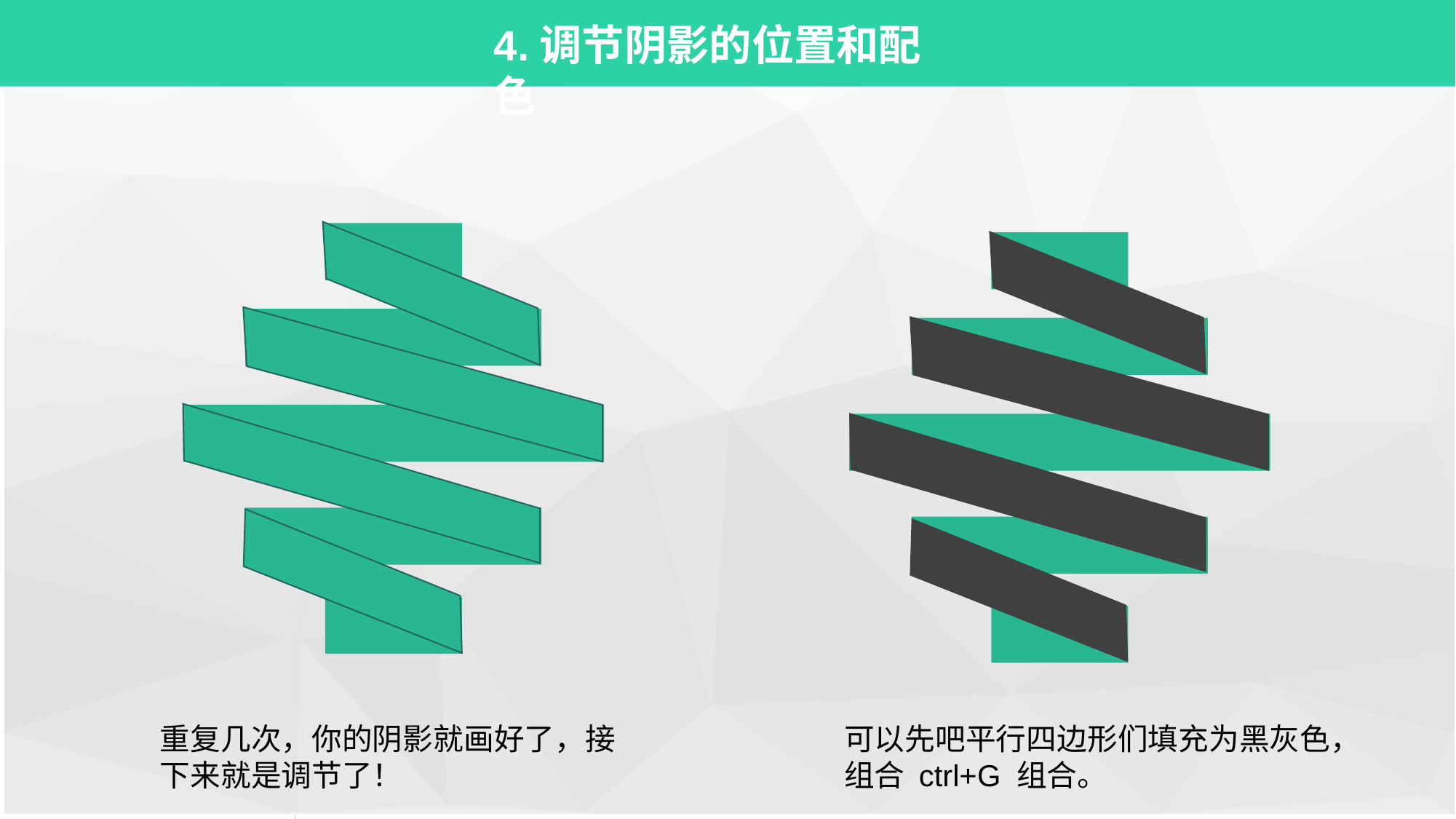

4.调节阴影的位置和配色

重复几次，你的阴影就画好了，接下来就是调节了！
可以先吧平行四边形们填充为黑灰色，组合 ctrl+G 组合。